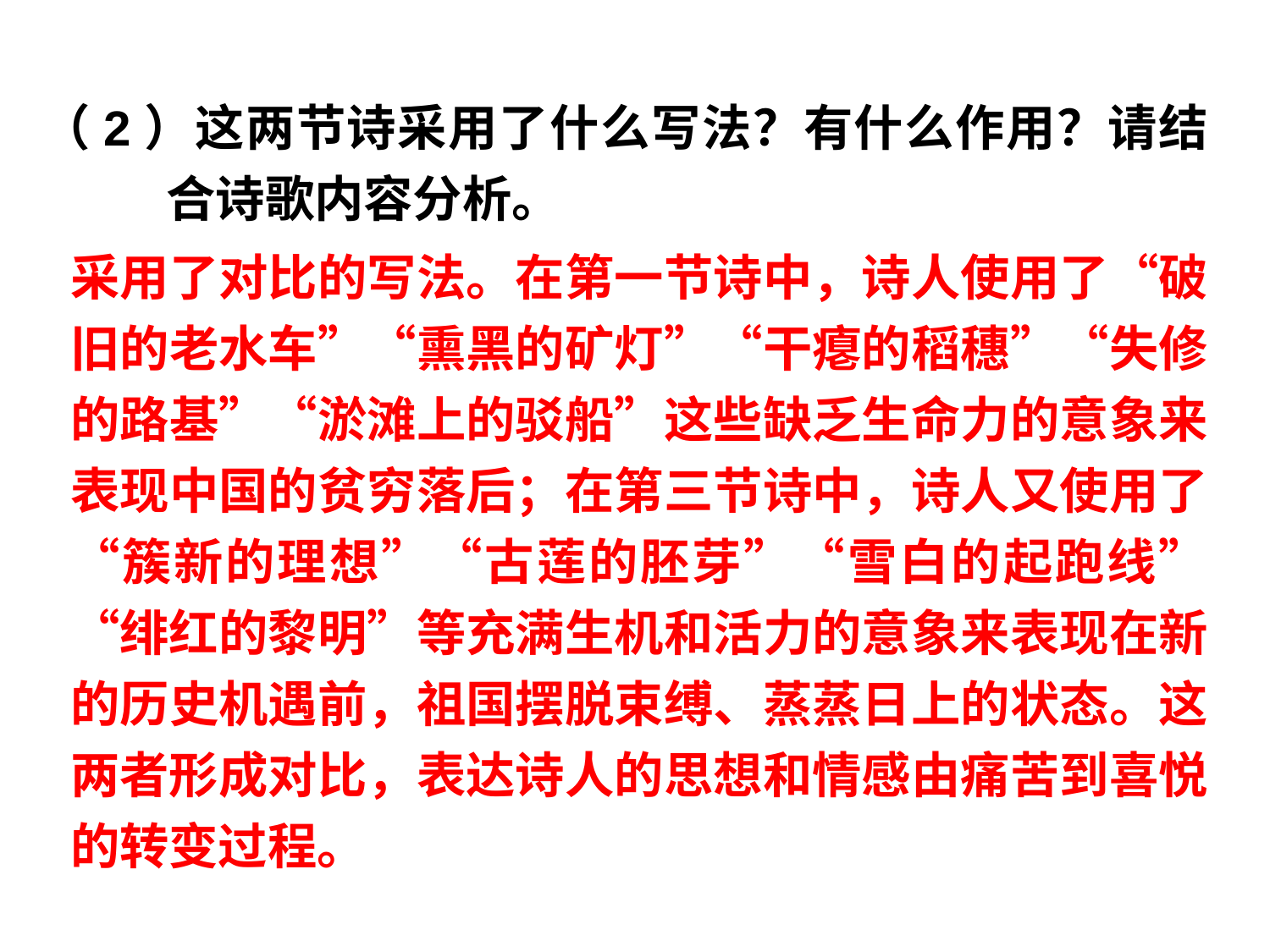

（2）这两节诗采用了什么写法？有什么作用？请结合诗歌内容分析。
采用了对比的写法。在第一节诗中，诗人使用了“破旧的老水车”“熏黑的矿灯”“干瘪的稻穗”“失修的路基”“淤滩上的驳船”这些缺乏生命力的意象来表现中国的贫穷落后；在第三节诗中，诗人又使用了“簇新的理想”“古莲的胚芽”“雪白的起跑线”“绯红的黎明”等充满生机和活力的意象来表现在新的历史机遇前，祖国摆脱束缚、蒸蒸日上的状态。这两者形成对比，表达诗人的思想和情感由痛苦到喜悦的转变过程。